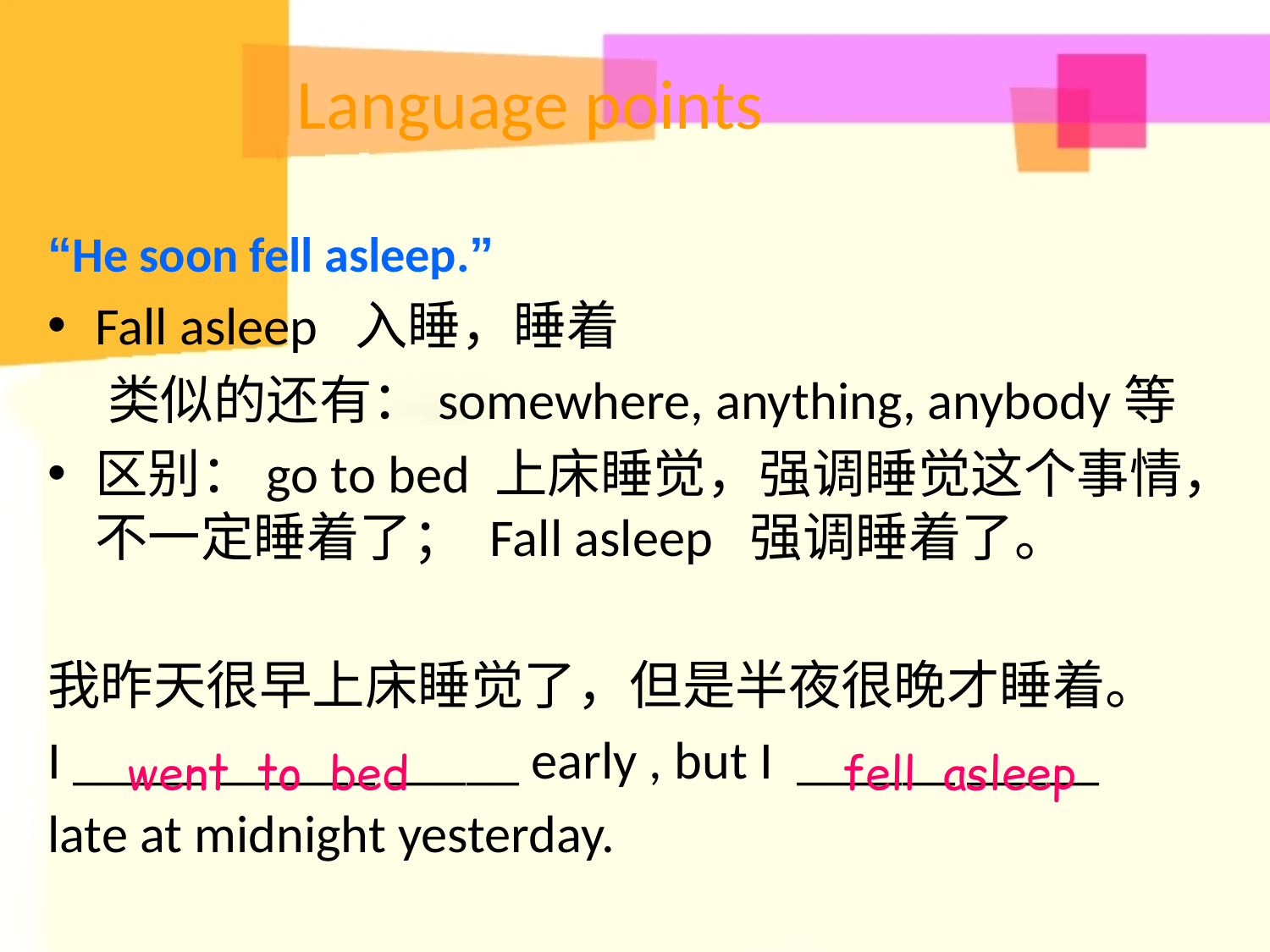

# Language points
“He soon fell asleep.”
Fall asleep  入睡，睡着
    类似的还有：somewhere, anything, anybody等
区别：go to bed 上床睡觉，强调睡觉这个事情，不一定睡着了； Fall asleep  强调睡着了。

我昨天很早上床睡觉了，但是半夜很晚才睡着。
I _____ ______ _____ early , but I  ______ _____
late at midnight yesterday.
went  to  bed
fell  asleep